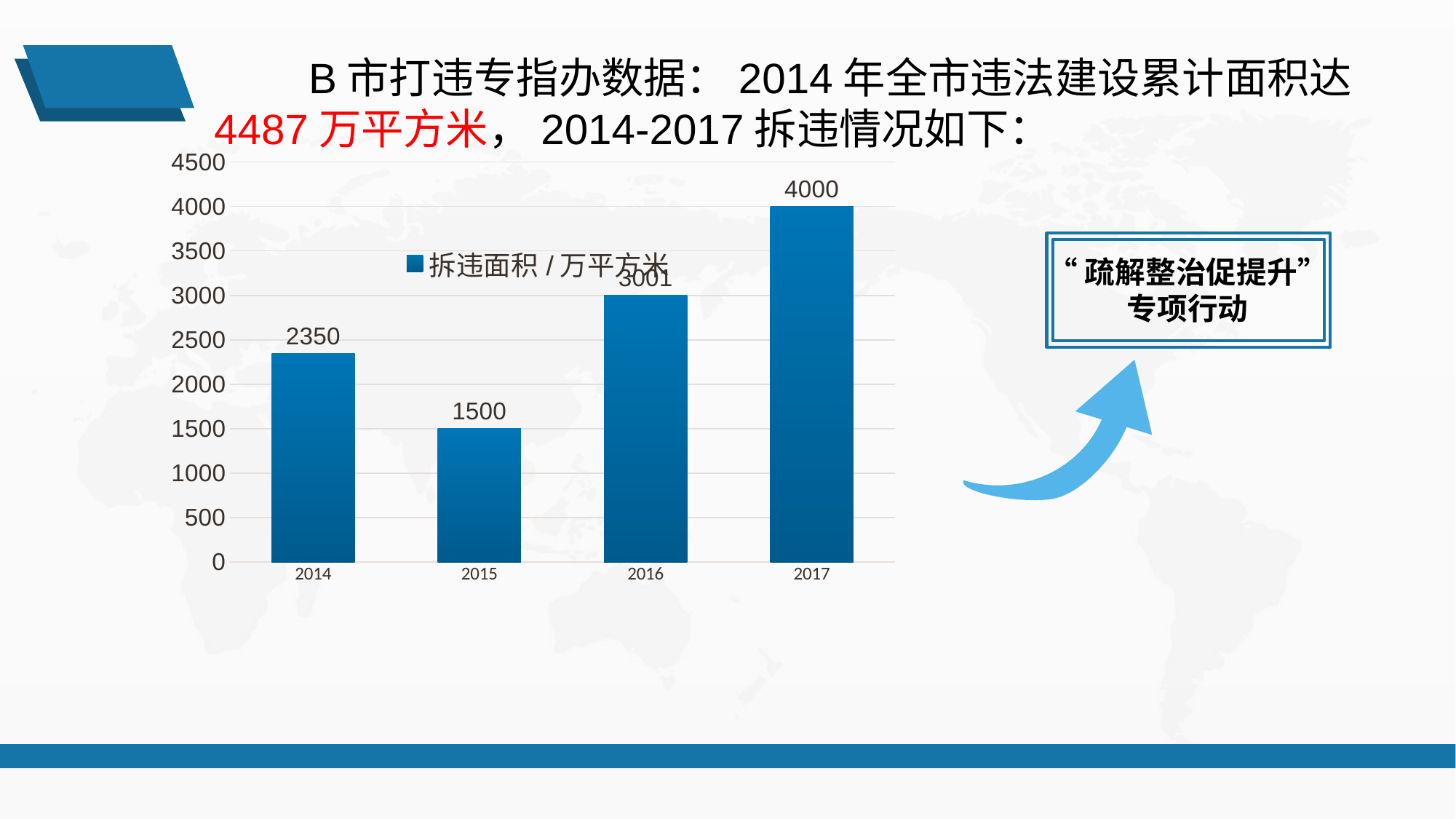

B市打违专指办数据：2014年全市违法建设累计面积达4487万平方米，2014-2017拆违情况如下：

### Chart

| Category | 拆违面积/万平方米 |
|---|---|
| 2014 | 2350.0 |
| 2015 | 1500.0 |
| 2016 | 3001.0 |
| 2017 | 4000.0 |
“疏解整治促提升”专项行动